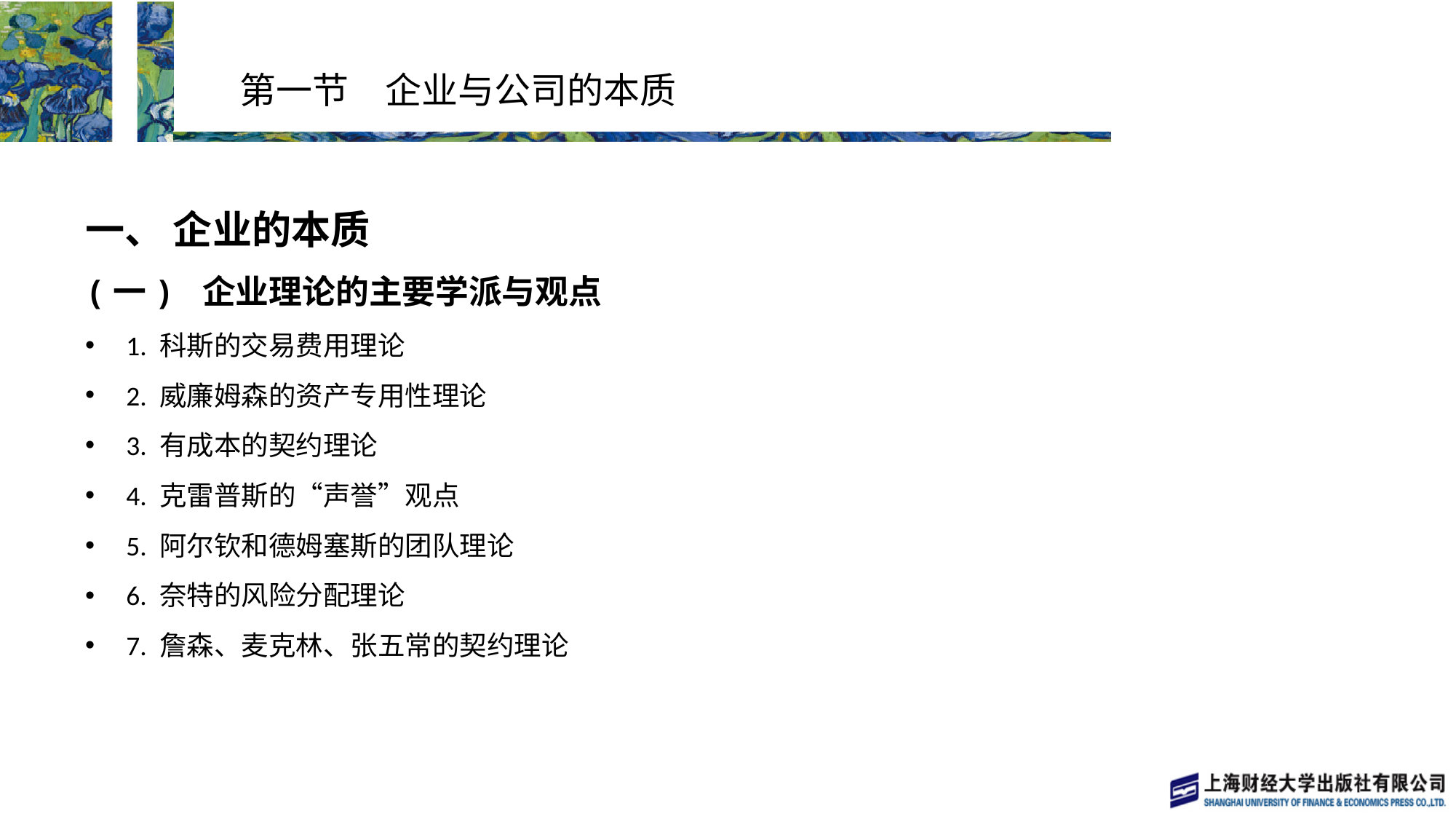

# 第一节　企业与公司的本质
一、 企业的本质
(一) 企业理论的主要学派与观点
1. 科斯的交易费用理论
2. 威廉姆森的资产专用性理论
3. 有成本的契约理论
4. 克雷普斯的“声誉”观点
5. 阿尔钦和德姆塞斯的团队理论
6. 奈特的风险分配理论
7. 詹森、麦克林、张五常的契约理论